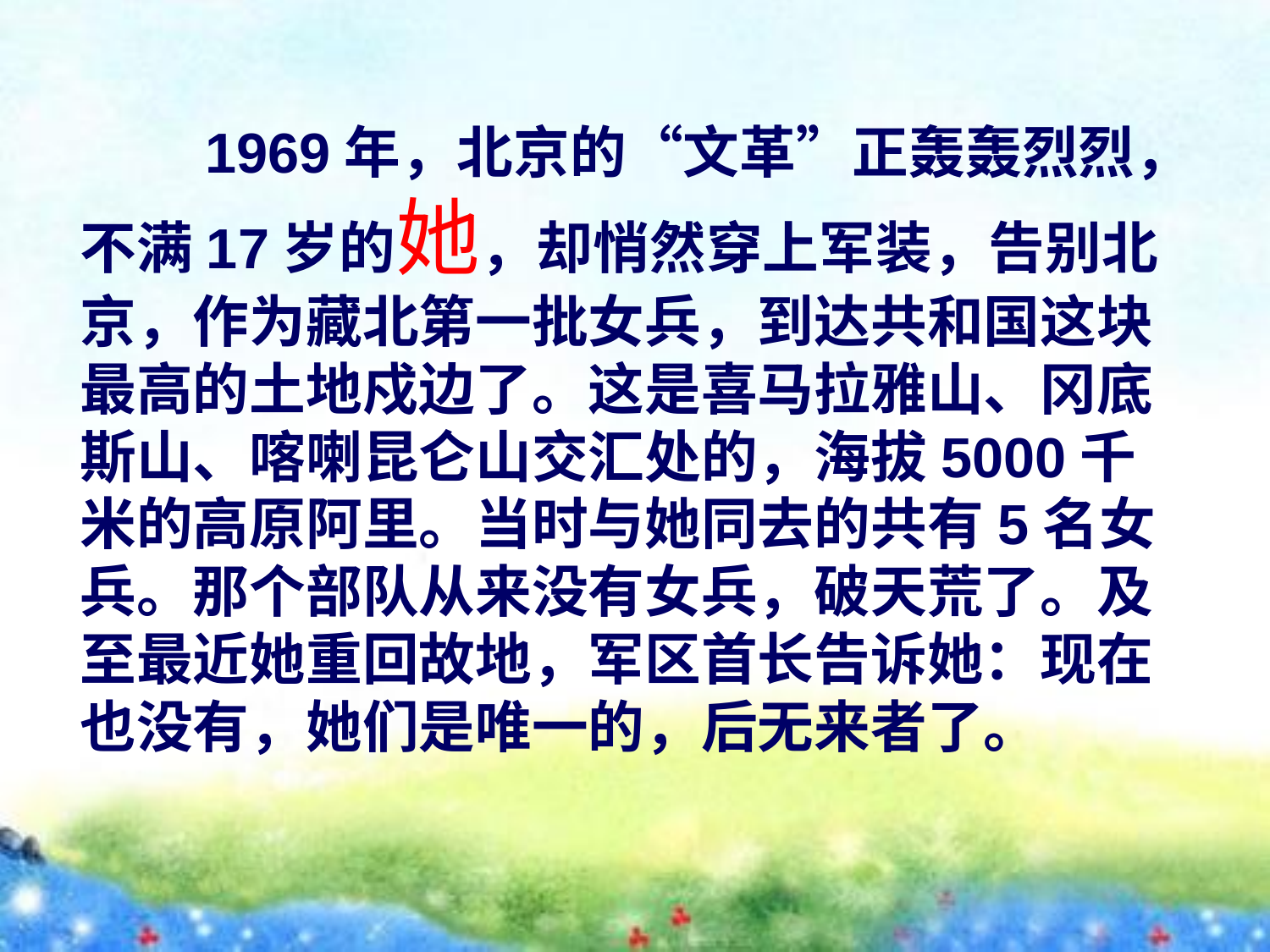

1969年，北京的“文革”正轰轰烈烈，不满17岁的她，却悄然穿上军装，告别北京，作为藏北第一批女兵，到达共和国这块最高的土地戍边了。这是喜马拉雅山、冈底斯山、喀喇昆仑山交汇处的，海拔5000千米的高原阿里。当时与她同去的共有5名女兵。那个部队从来没有女兵，破天荒了。及至最近她重回故地，军区首长告诉她：现在也没有，她们是唯一的，后无来者了。